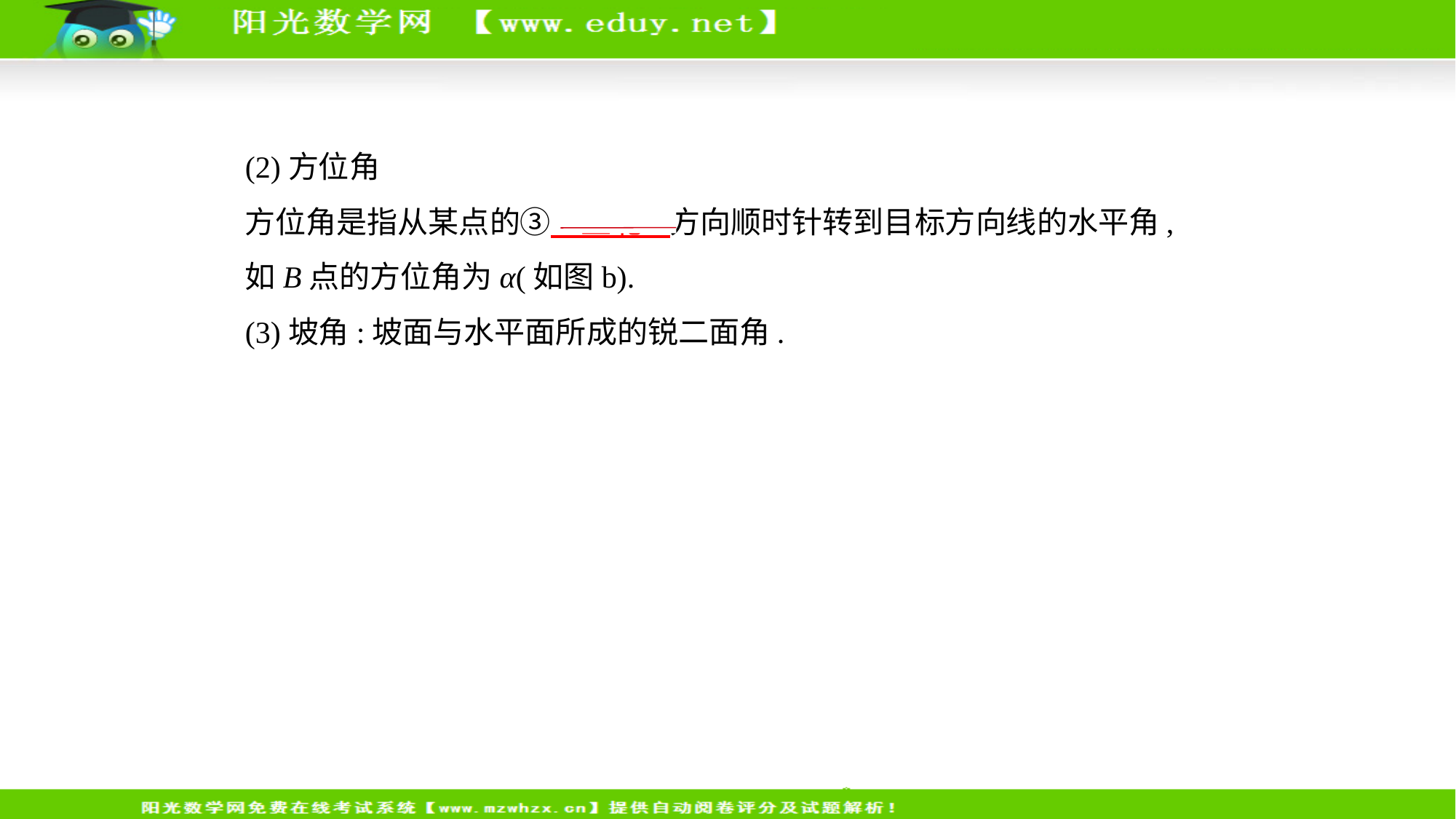

(2)方位角
方位角是指从某点的③　正北    方向顺时针转到目标方向线的水平角,
如B点的方位角为α(如图b).
(3)坡角:坡面与水平面所成的锐二面角.